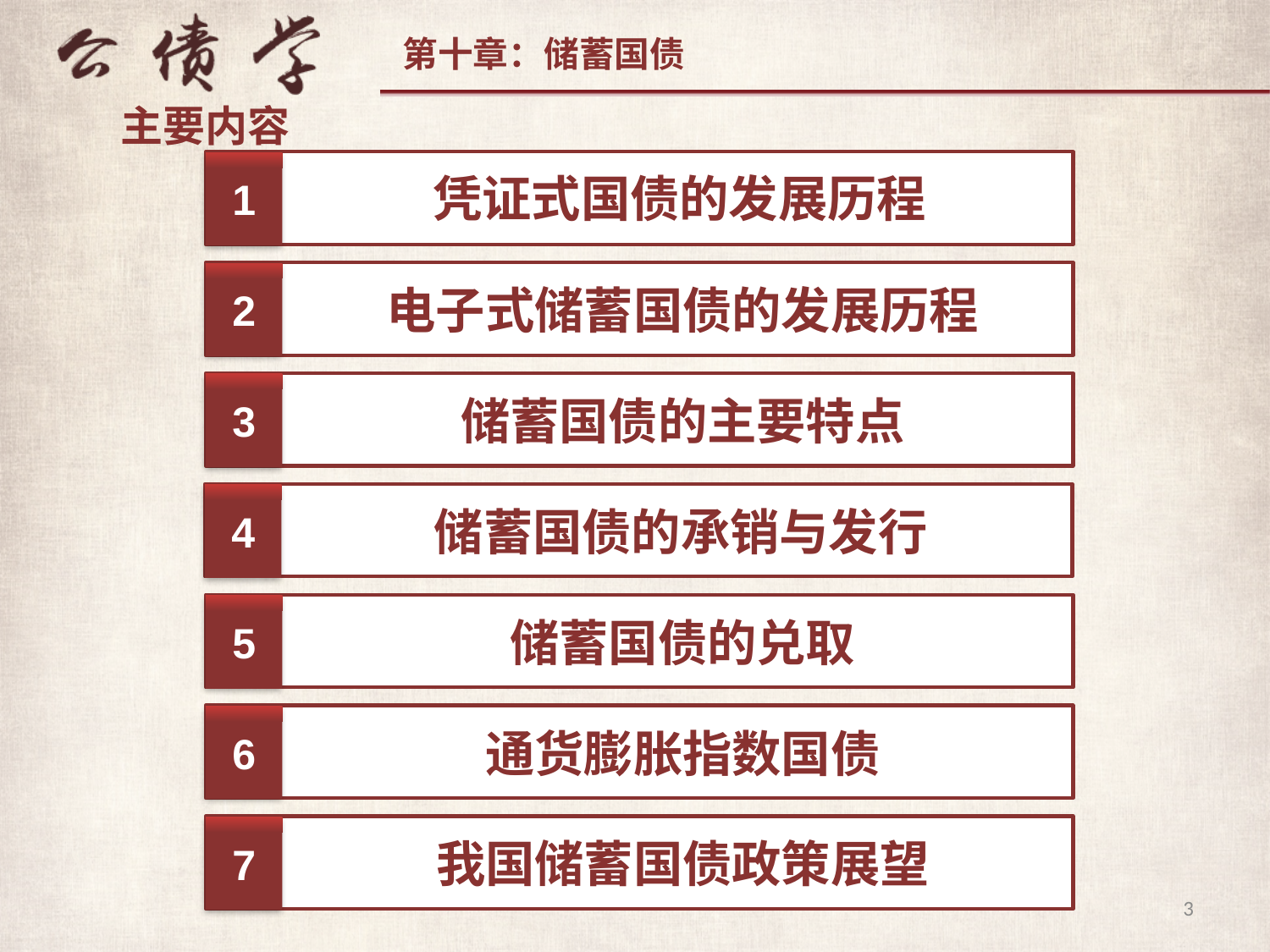

主要内容

1
凭证式国债的发展历程

2
电子式储蓄国债的发展历程

3
储蓄国债的主要特点

4
储蓄国债的承销与发行

5
储蓄国债的兑取

6
通货膨胀指数国债

7
我国储蓄国债政策展望
3